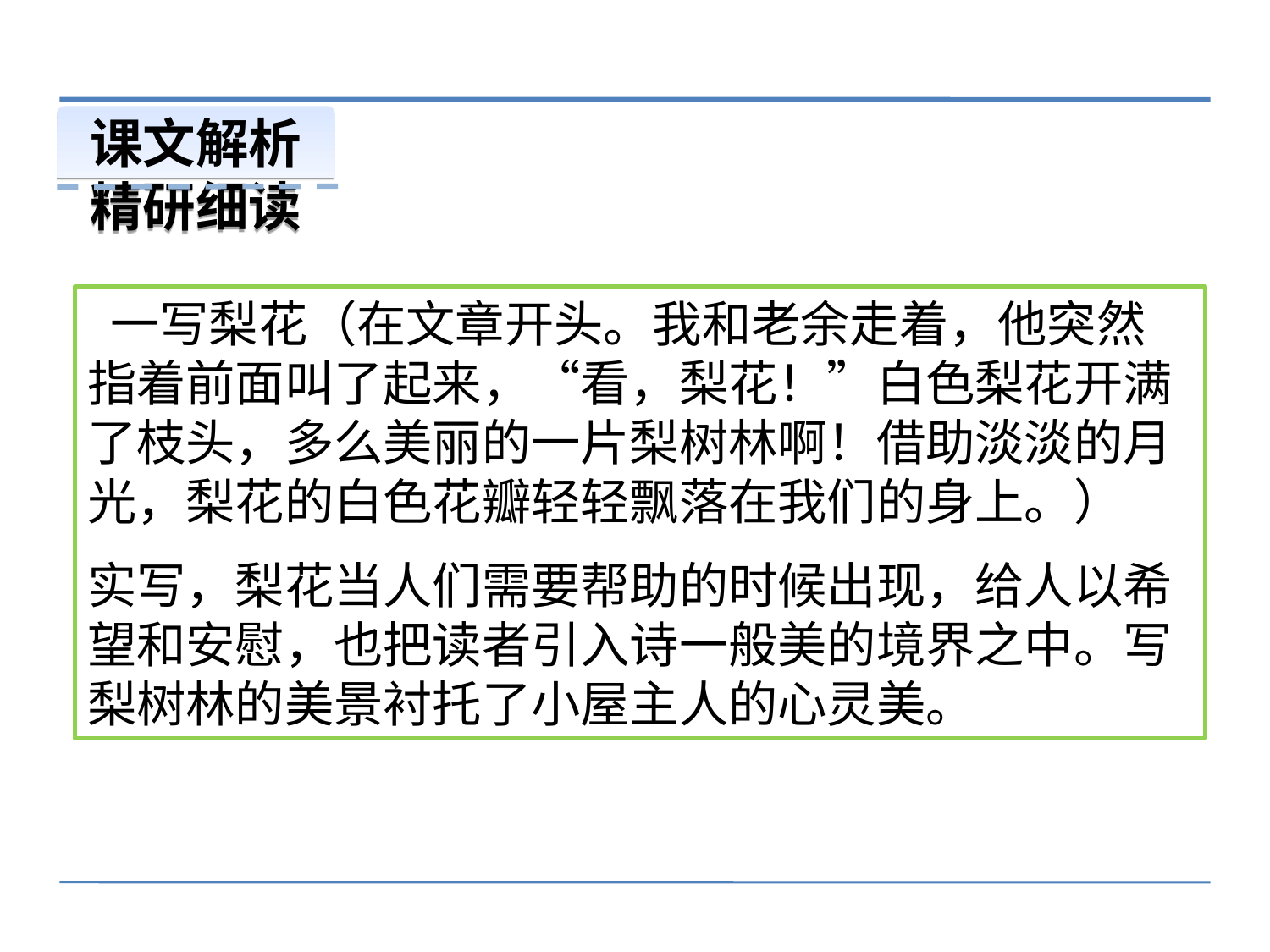

课文解析
精研细读

 一写梨花（在文章开头。我和老余走着，他突然指着前面叫了起来，“看，梨花！”白色梨花开满了枝头，多么美丽的一片梨树林啊！借助淡淡的月光，梨花的白色花瓣轻轻飘落在我们的身上。）
实写，梨花当人们需要帮助的时候出现，给人以希望和安慰，也把读者引入诗一般美的境界之中。写梨树林的美景衬托了小屋主人的心灵美。